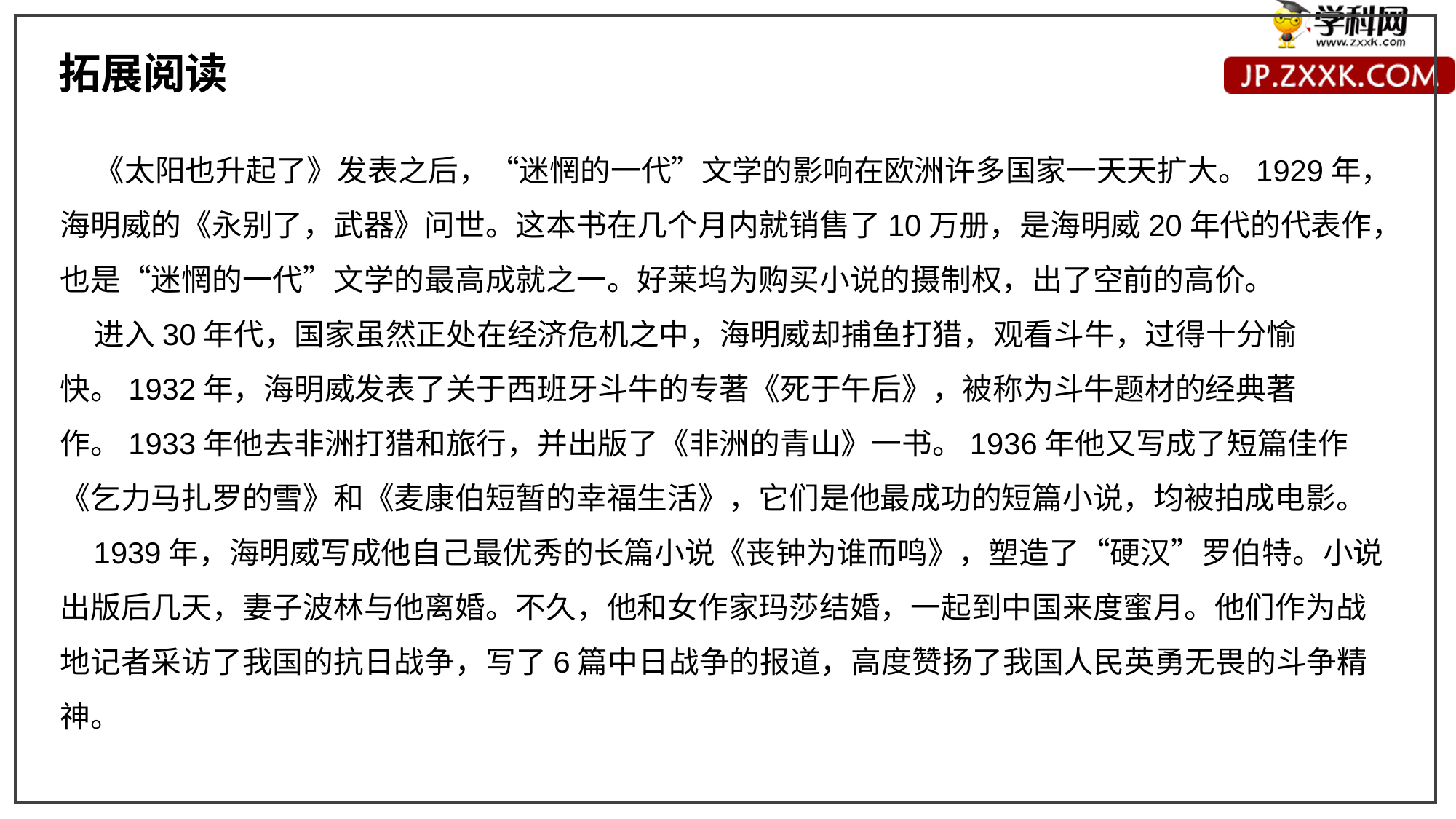

拓展阅读
    《太阳也升起了》发表之后，“迷惘的一代”文学的影响在欧洲许多国家一天天扩大。1929年，海明威的《永别了，武器》问世。这本书在几个月内就销售了10万册，是海明威20年代的代表作，也是“迷惘的一代”文学的最高成就之一。好莱坞为购买小说的摄制权，出了空前的高价。
    进入30年代，国家虽然正处在经济危机之中，海明威却捕鱼打猎，观看斗牛，过得十分愉快。1932年，海明威发表了关于西班牙斗牛的专著《死于午后》，被称为斗牛题材的经典著作。1933年他去非洲打猎和旅行，并出版了《非洲的青山》一书。1936年他又写成了短篇佳作《乞力马扎罗的雪》和《麦康伯短暂的幸福生活》，它们是他最成功的短篇小说，均被拍成电影。
    1939年，海明威写成他自己最优秀的长篇小说《丧钟为谁而鸣》，塑造了“硬汉”罗伯特。小说出版后几天，妻子波林与他离婚。不久，他和女作家玛莎结婚，一起到中国来度蜜月。他们作为战地记者采访了我国的抗日战争，写了6篇中日战争的报道，高度赞扬了我国人民英勇无畏的斗争精神。